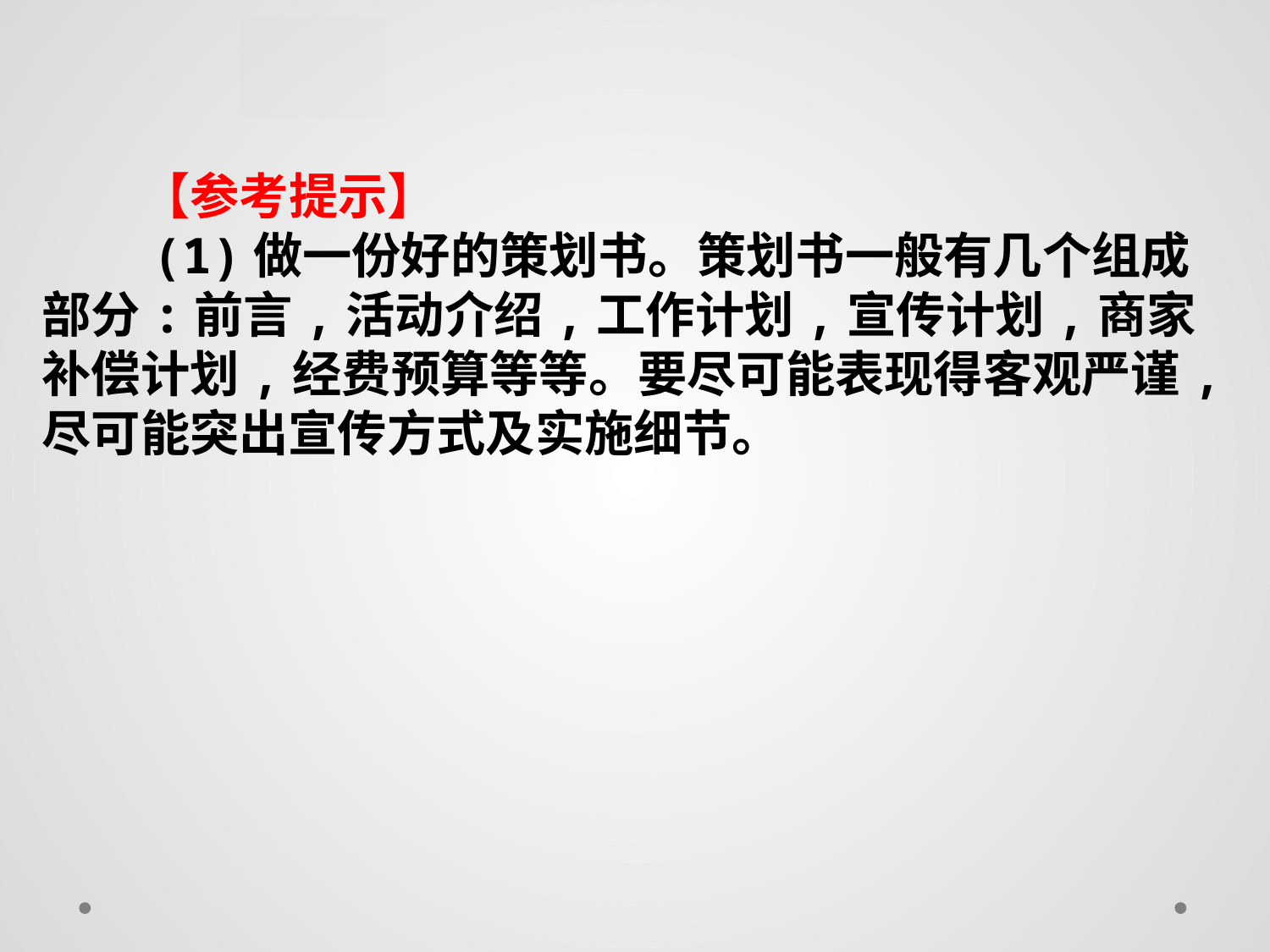

【参考提示】
　　(1)做一份好的策划书。策划书一般有几个组成部分:前言,活动介绍,工作计划,宣传计划,商家补偿计划,经费预算等等。要尽可能表现得客观严谨,尽可能突出宣传方式及实施细节。